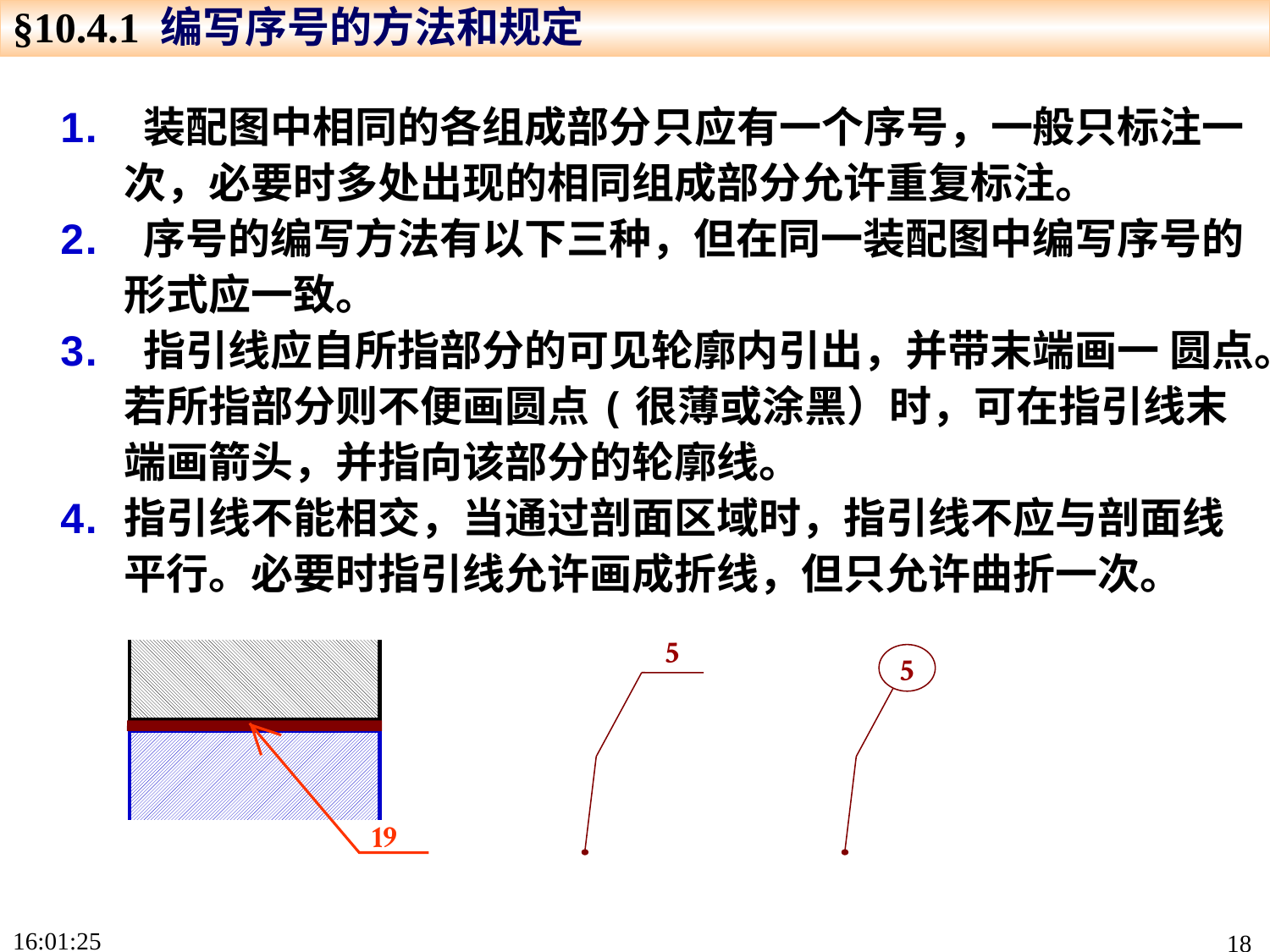

§10.4.1 编写序号的方法和规定
 装配图中相同的各组成部分只应有一个序号，一般只标注一次，必要时多处出现的相同组成部分允许重复标注。
 序号的编写方法有以下三种，但在同一装配图中编写序号的形式应一致。
 指引线应自所指部分的可见轮廓内引出，并带末端画一 圆点。若所指部分则不便画圆点(很薄或涂黑）时，可在指引线末端画箭头，并指向该部分的轮廓线。
指引线不能相交，当通过剖面区域时，指引线不应与剖面线平行。必要时指引线允许画成折线，但只允许曲折一次。

19

5

5

16:01:25
18